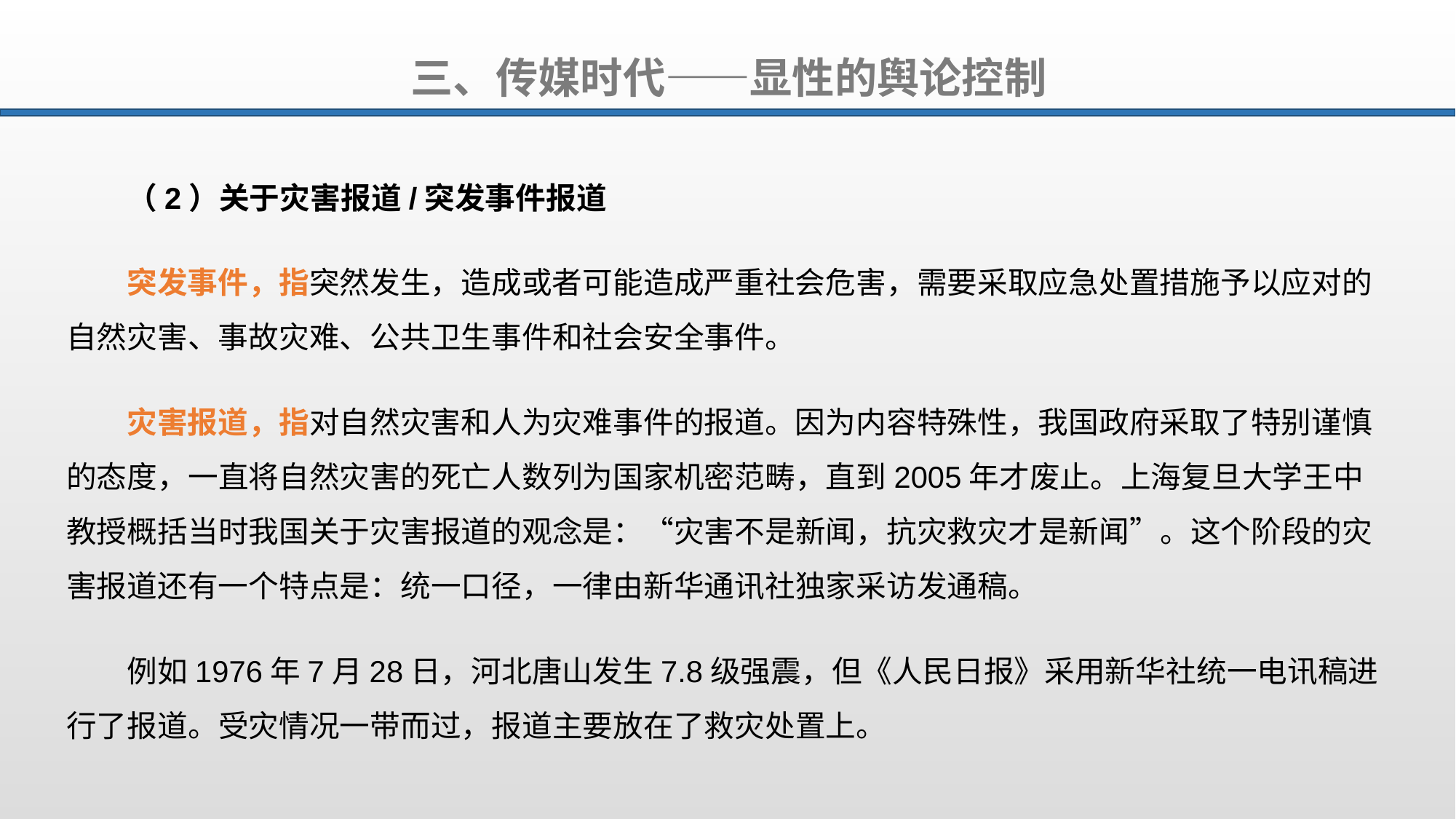

三、传媒时代——显性的舆论控制

（2）关于灾害报道/突发事件报道
突发事件，指突然发生，造成或者可能造成严重社会危害，需要采取应急处置措施予以应对的自然灾害、事故灾难、公共卫生事件和社会安全事件。
灾害报道，指对自然灾害和人为灾难事件的报道。因为内容特殊性，我国政府采取了特别谨慎的态度，一直将自然灾害的死亡人数列为国家机密范畴，直到2005年才废止。上海复旦大学王中教授概括当时我国关于灾害报道的观念是：“灾害不是新闻，抗灾救灾才是新闻”。这个阶段的灾害报道还有一个特点是：统一口径，一律由新华通讯社独家采访发通稿。
例如1976年7月28日，河北唐山发生7.8级强震，但《人民日报》采用新华社统一电讯稿进行了报道。受灾情况一带而过，报道主要放在了救灾处置上。